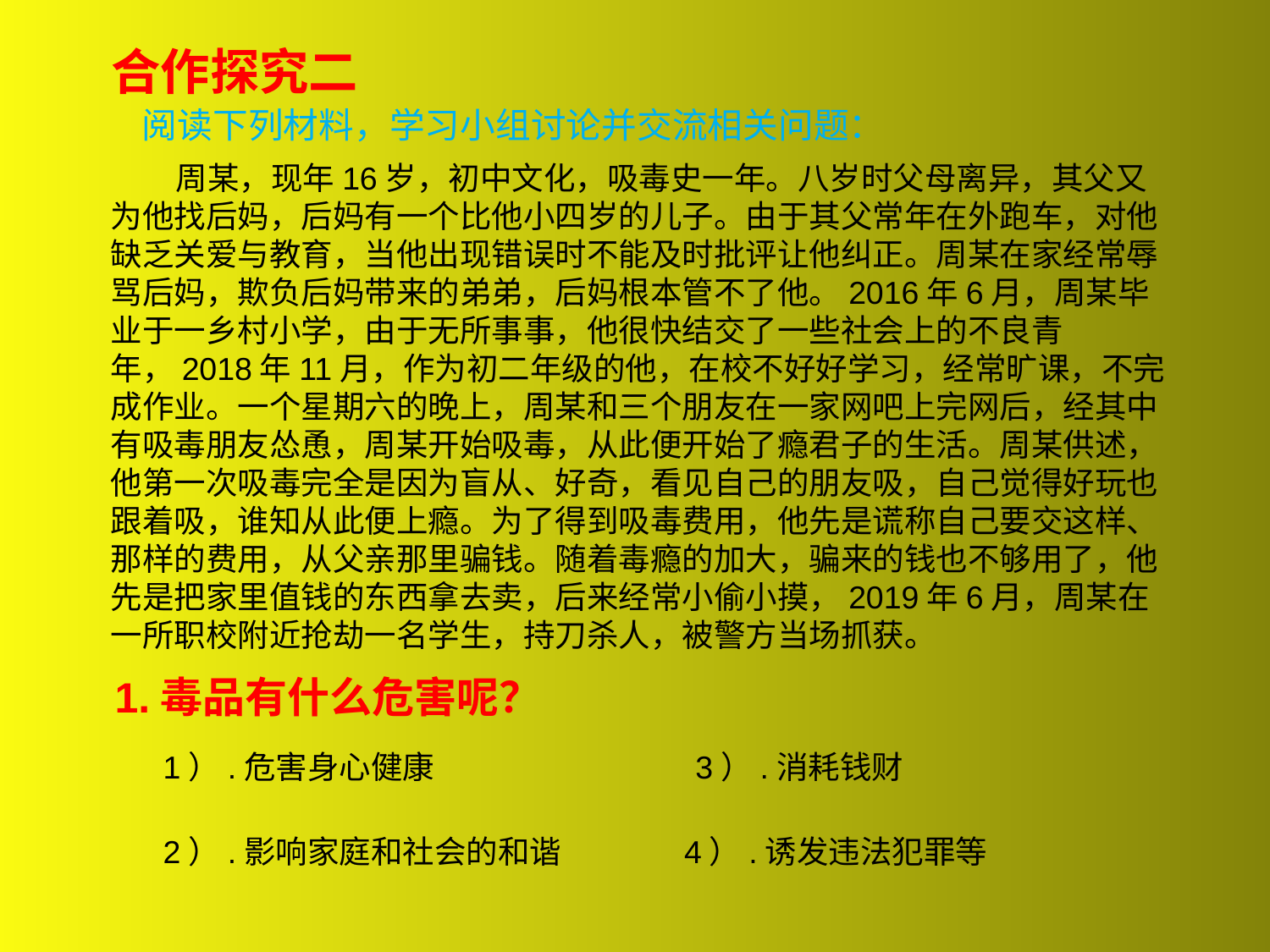

合作探究二
阅读下列材料，学习小组讨论并交流相关问题：
        周某，现年16岁，初中文化，吸毒史一年。八岁时父母离异，其父又为他找后妈，后妈有一个比他小四岁的儿子。由于其父常年在外跑车，对他缺乏关爱与教育，当他出现错误时不能及时批评让他纠正。周某在家经常辱骂后妈，欺负后妈带来的弟弟，后妈根本管不了他。2016年6月，周某毕业于一乡村小学，由于无所事事，他很快结交了一些社会上的不良青年，2018年11月，作为初二年级的他，在校不好好学习，经常旷课，不完成作业。一个星期六的晚上，周某和三个朋友在一家网吧上完网后，经其中有吸毒朋友怂恿，周某开始吸毒，从此便开始了瘾君子的生活。周某供述，他第一次吸毒完全是因为盲从、好奇，看见自己的朋友吸，自己觉得好玩也跟着吸，谁知从此便上瘾。为了得到吸毒费用，他先是谎称自己要交这样、那样的费用，从父亲那里骗钱。随着毒瘾的加大，骗来的钱也不够用了，他先是把家里值钱的东西拿去卖，后来经常小偷小摸，2019年6月，周某在一所职校附近抢劫一名学生，持刀杀人，被警方当场抓获。
1.毒品有什么危害呢？
1）.危害身心健康
3）.消耗钱财
2）.影响家庭和社会的和谐
4）.诱发违法犯罪等